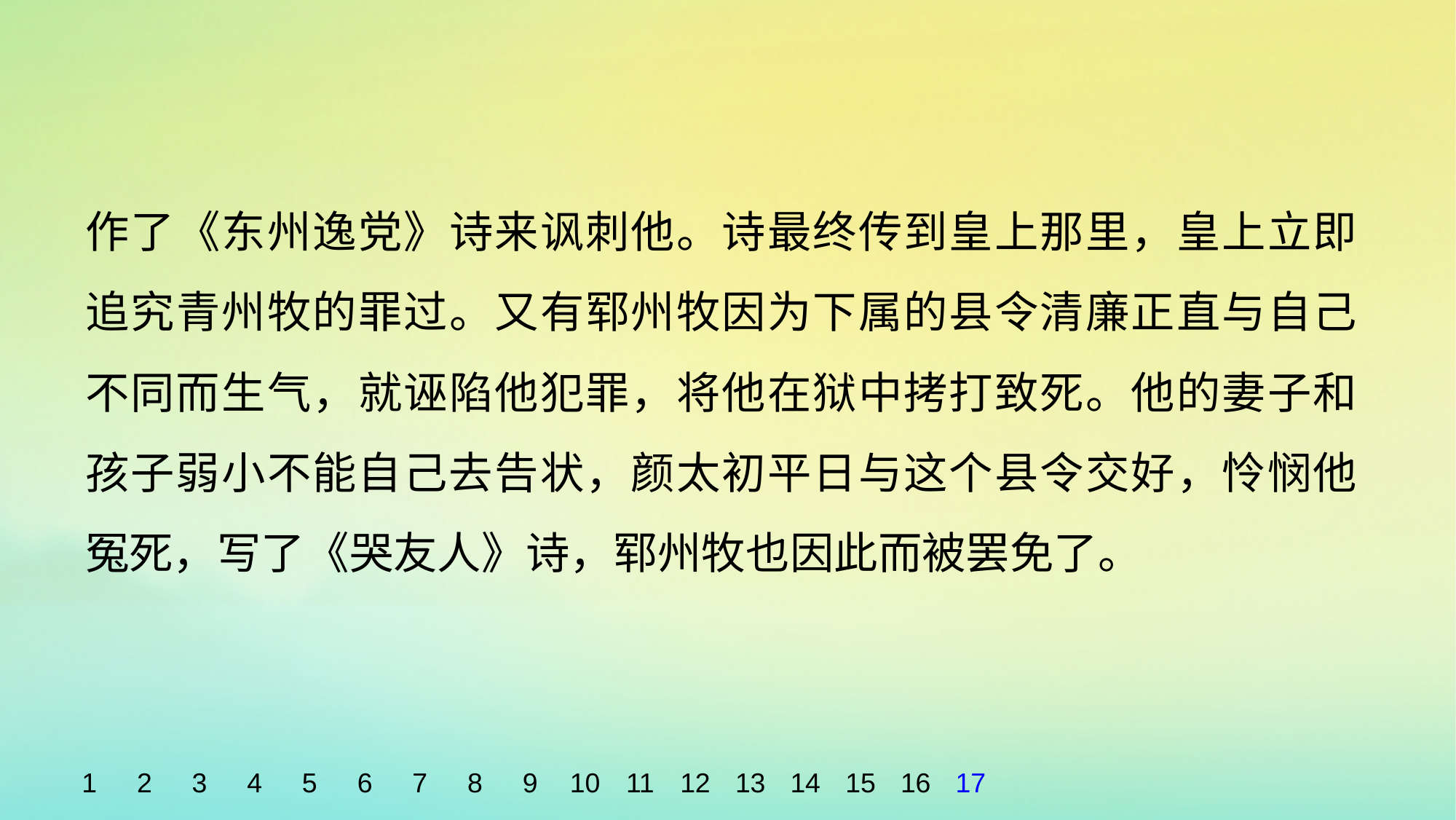

作了《东州逸党》诗来讽刺他。诗最终传到皇上那里，皇上立即追究青州牧的罪过。又有郓州牧因为下属的县令清廉正直与自己不同而生气，就诬陷他犯罪，将他在狱中拷打致死。他的妻子和孩子弱小不能自己去告状，颜太初平日与这个县令交好，怜悯他冤死，写了《哭友人》诗，郓州牧也因此而被罢免了。
1
2
3
4
5
6
7
8
9
10
11
12
13
14
15
16
17